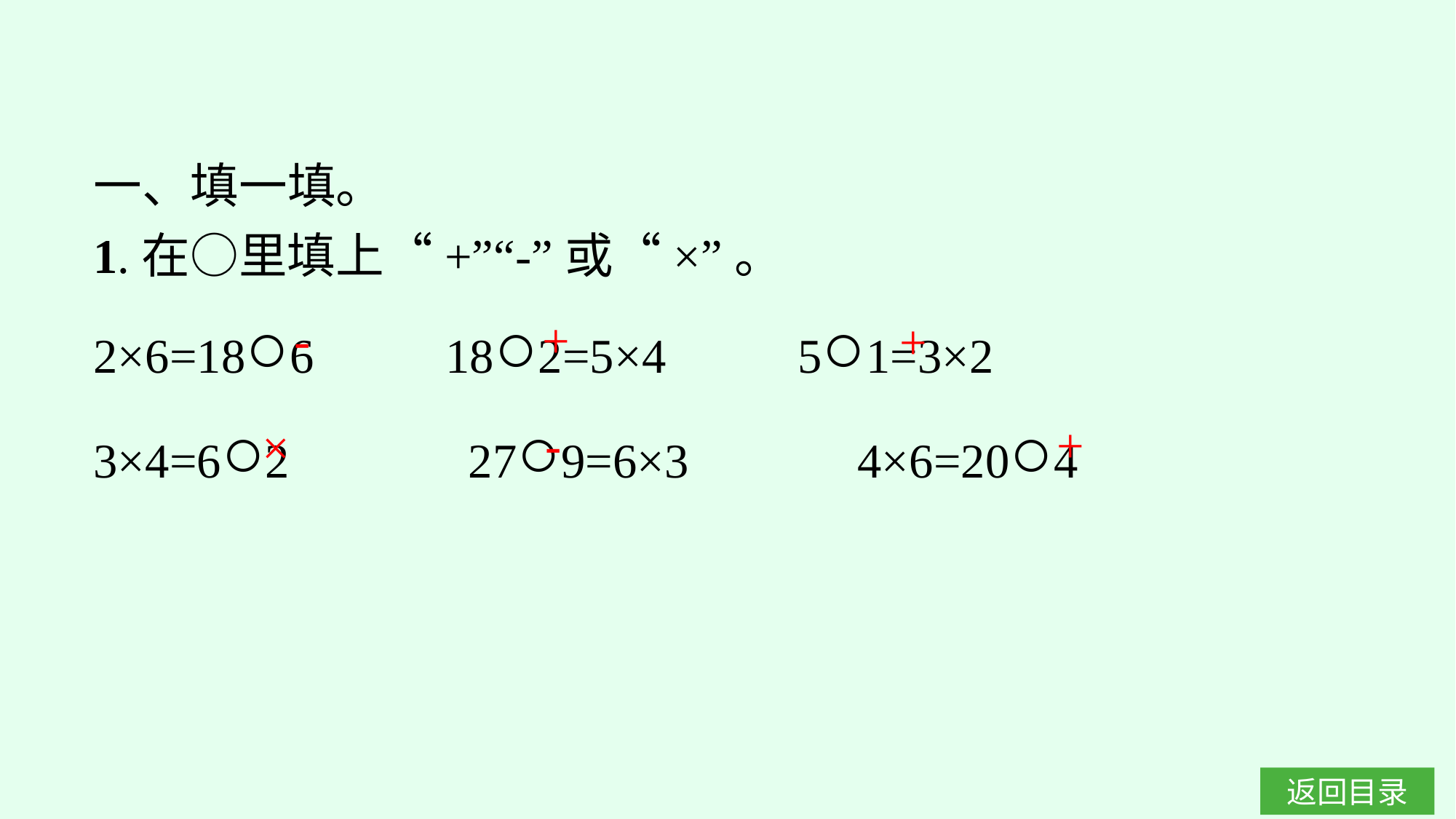

一、填一填。
1.在○里填上“+”“-”或“×”。
2×6=18○6　　 18○2=5×4　　 5○1=3×2
3×4=6○2		27○9=6×3		4×6=20○4
-
+
+
+
-
×